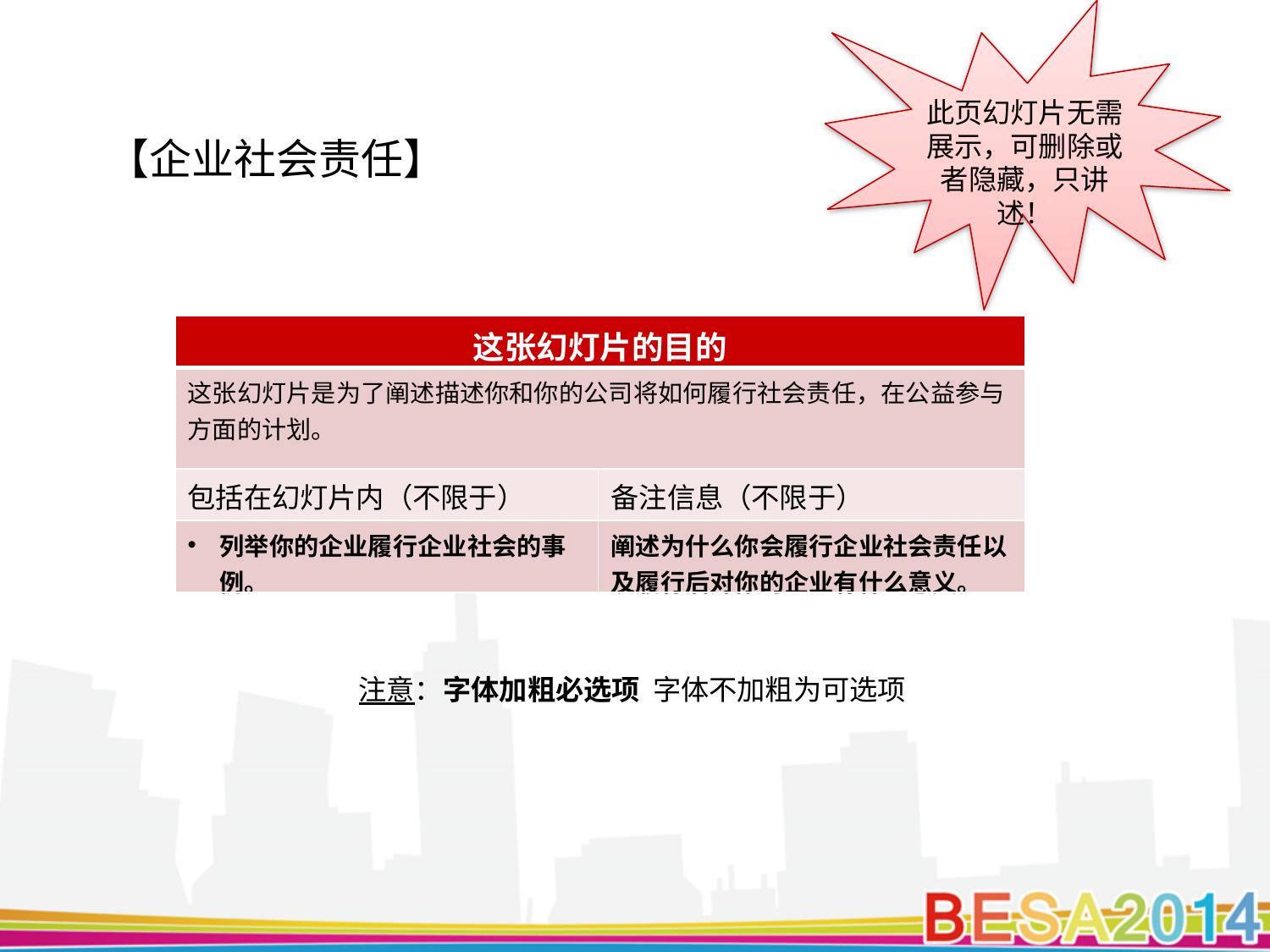

此页幻灯片无需展示，可删除或者隐藏，只讲述！
【企业社会责任】
| 这张幻灯片的目的 |  |
| --- | --- |
| 这张幻灯片是为了阐述描述你和你的公司将如何履行社会责任，在公益参与方面的计划。 |  |
| 包括在幻灯片内（不限于） | 备注信息（不限于） |
| 列举你的企业履行企业社会的事例。 | 阐述为什么你会履行企业社会责任以及履行后对你的企业有什么意义。 |
注意：字体加粗必选项  字体不加粗为可选项